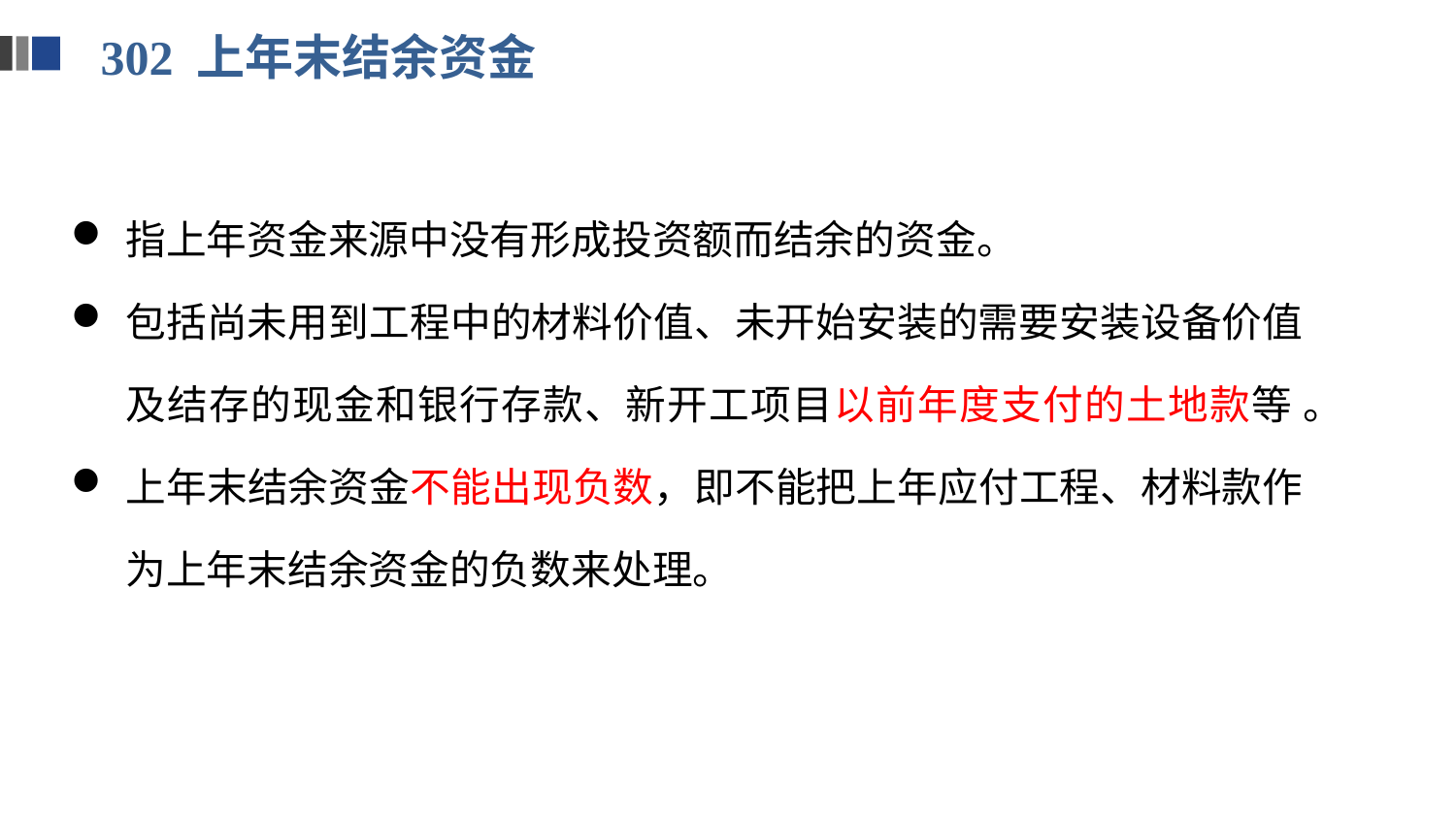

302 上年末结余资金

指上年资金来源中没有形成投资额而结余的资金。
包括尚未用到工程中的材料价值、未开始安装的需要安装设备价值及结存的现金和银行存款、新开工项目以前年度支付的土地款等 。
上年末结余资金不能出现负数，即不能把上年应付工程、材料款作为上年末结余资金的负数来处理。